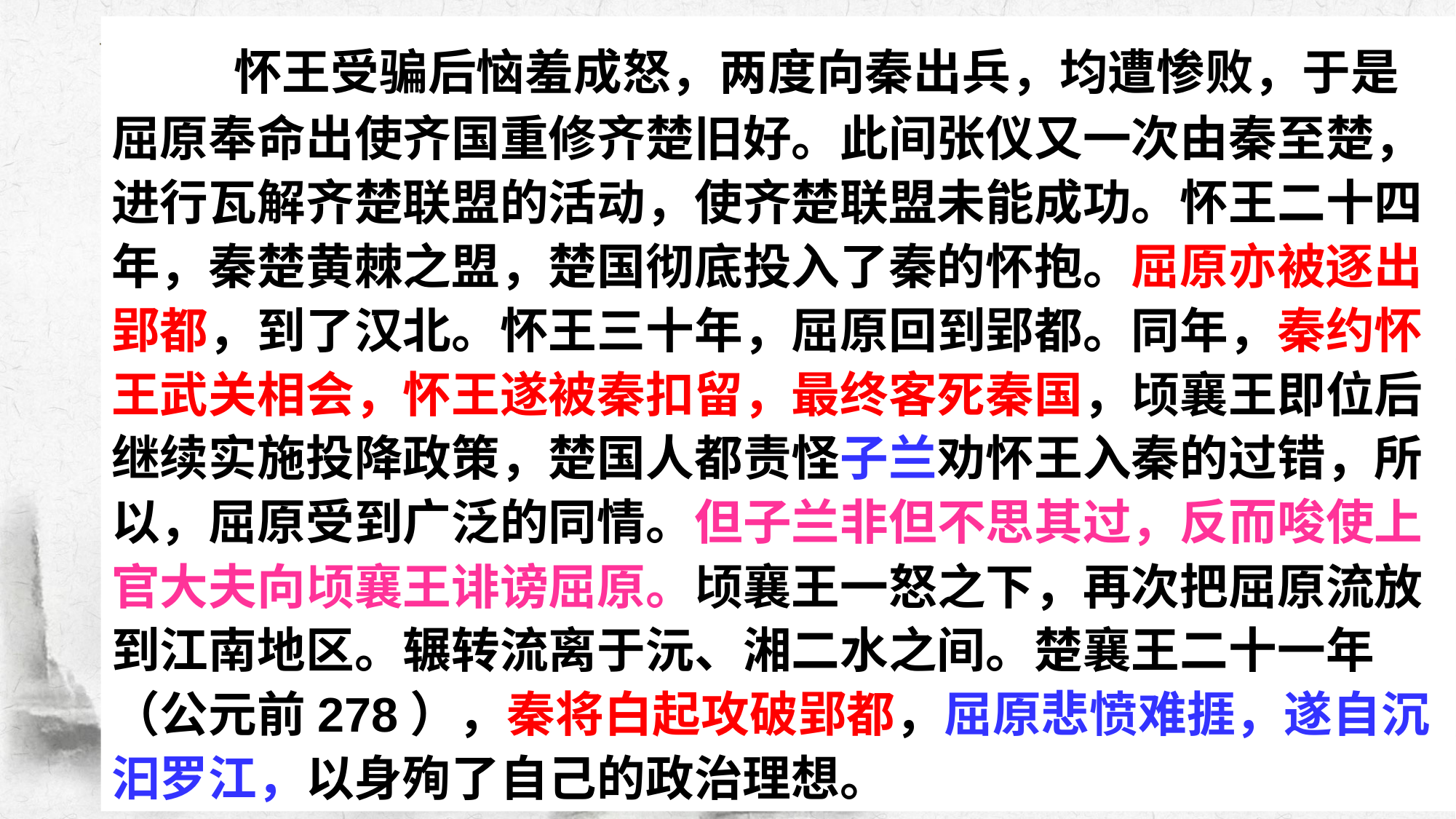

怀王受骗后恼羞成怒，两度向秦出兵，均遭惨败，于是屈原奉命出使齐国重修齐楚旧好。此间张仪又一次由秦至楚，进行瓦解齐楚联盟的活动，使齐楚联盟未能成功。怀王二十四年，秦楚黄棘之盟，楚国彻底投入了秦的怀抱。屈原亦被逐出郢都，到了汉北。怀王三十年，屈原回到郢都。同年，秦约怀王武关相会，怀王遂被秦扣留，最终客死秦国，顷襄王即位后继续实施投降政策，楚国人都责怪子兰劝怀王入秦的过错，所以，屈原受到广泛的同情。但子兰非但不思其过，反而唆使上官大夫向顷襄王诽谤屈原。顷襄王一怒之下，再次把屈原流放到江南地区。辗转流离于沅、湘二水之间。楚襄王二十一年（公元前278），秦将白起攻破郢都，屈原悲愤难捱，遂自沉汩罗江，以身殉了自己的政治理想。